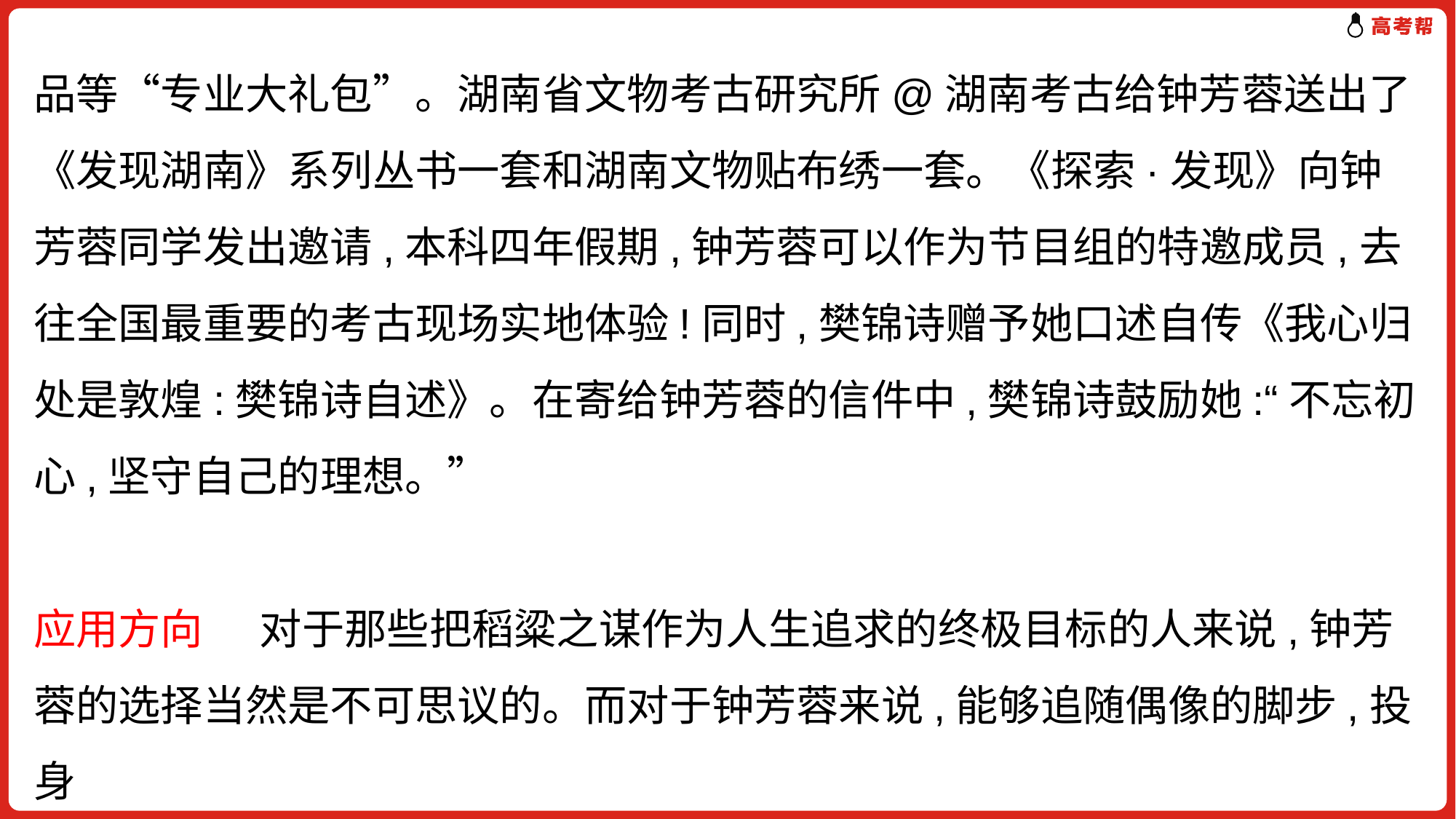

品等“专业大礼包”。湖南省文物考古研究所@湖南考古给钟芳蓉送出了《发现湖南》系列丛书一套和湖南文物贴布绣一套。《探索·发现》向钟芳蓉同学发出邀请,本科四年假期,钟芳蓉可以作为节目组的特邀成员,去往全国最重要的考古现场实地体验!同时,樊锦诗赠予她口述自传《我心归处是敦煌:樊锦诗自述》。在寄给钟芳蓉的信件中,樊锦诗鼓励她:“不忘初心,坚守自己的理想。”

应用方向      对于那些把稻粱之谋作为人生追求的终极目标的人来说,钟芳蓉的选择当然是不可思议的。而对于钟芳蓉来说,能够追随偶像的脚步,投身